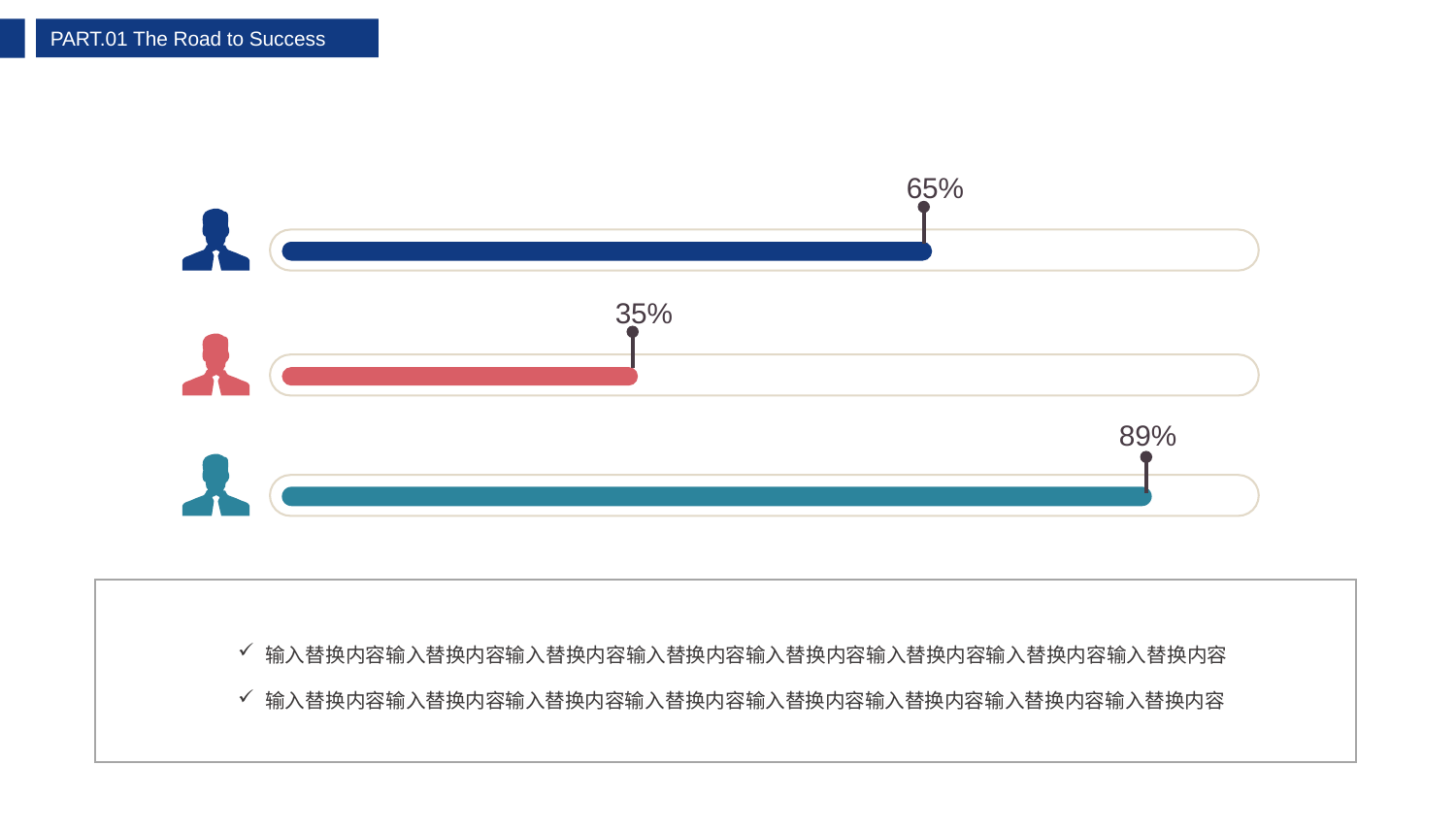

PART.01 The Road to Success
65%

35%

89%

输入替换内容输入替换内容输入替换内容输入替换内容输入替换内容输入替换内容输入替换内容输入替换内容
输入替换内容输入替换内容输入替换内容输入替换内容输入替换内容输入替换内容输入替换内容输入替换内容